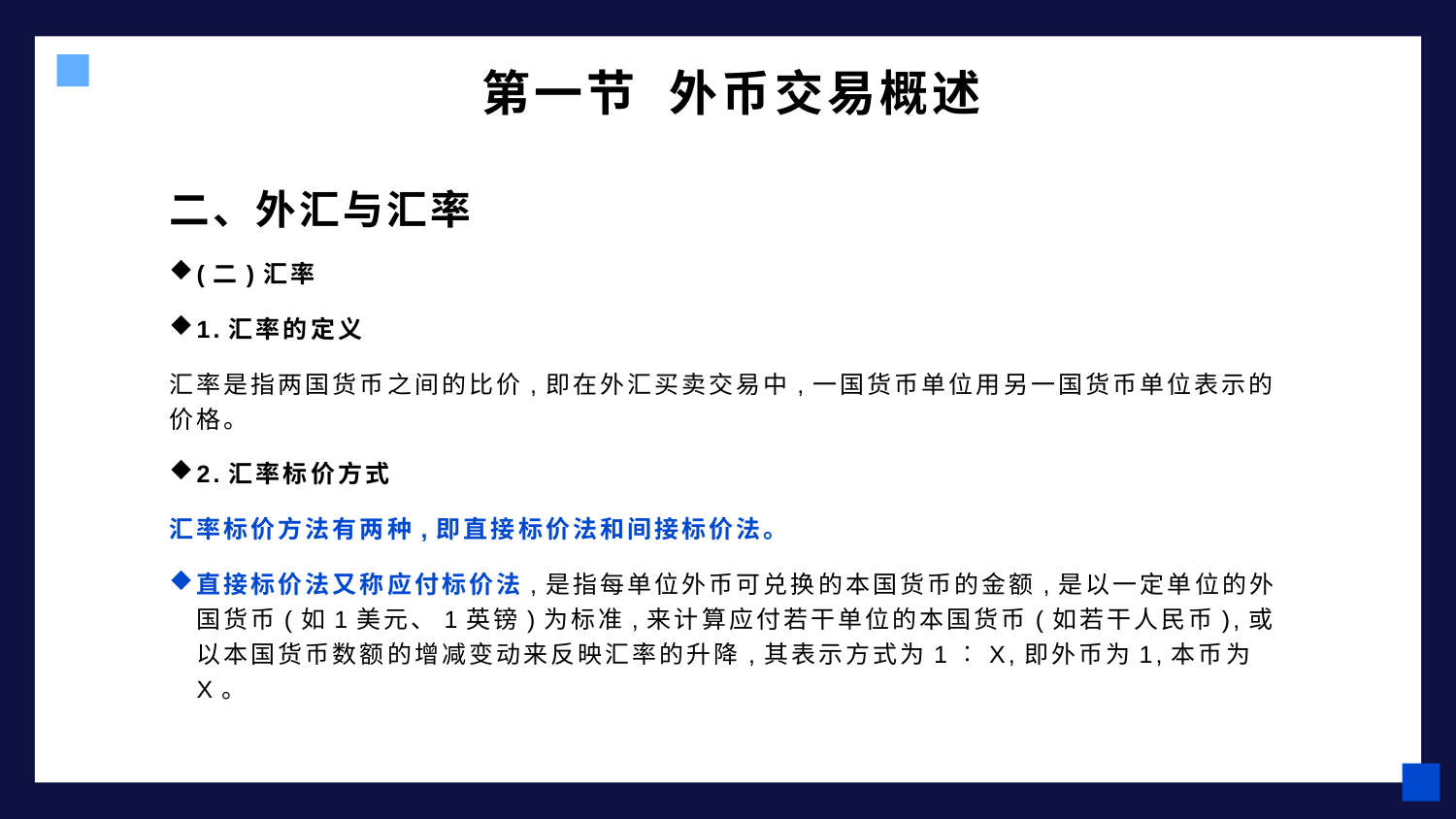

# 第一节  外币交易概述
二、外汇与汇率
(二)汇率
1.汇率的定义
汇率是指两国货币之间的比价,即在外汇买卖交易中,一国货币单位用另一国货币单位表示的价格。
2.汇率标价方式
汇率标价方法有两种,即直接标价法和间接标价法。
直接标价法又称应付标价法,是指每单位外币可兑换的本国货币的金额,是以一定单位的外国货币(如1美元、1英镑)为标准,来计算应付若干单位的本国货币(如若干人民币),或以本国货币数额的增减变动来反映汇率的升降,其表示方式为1︰X,即外币为1,本币为X。